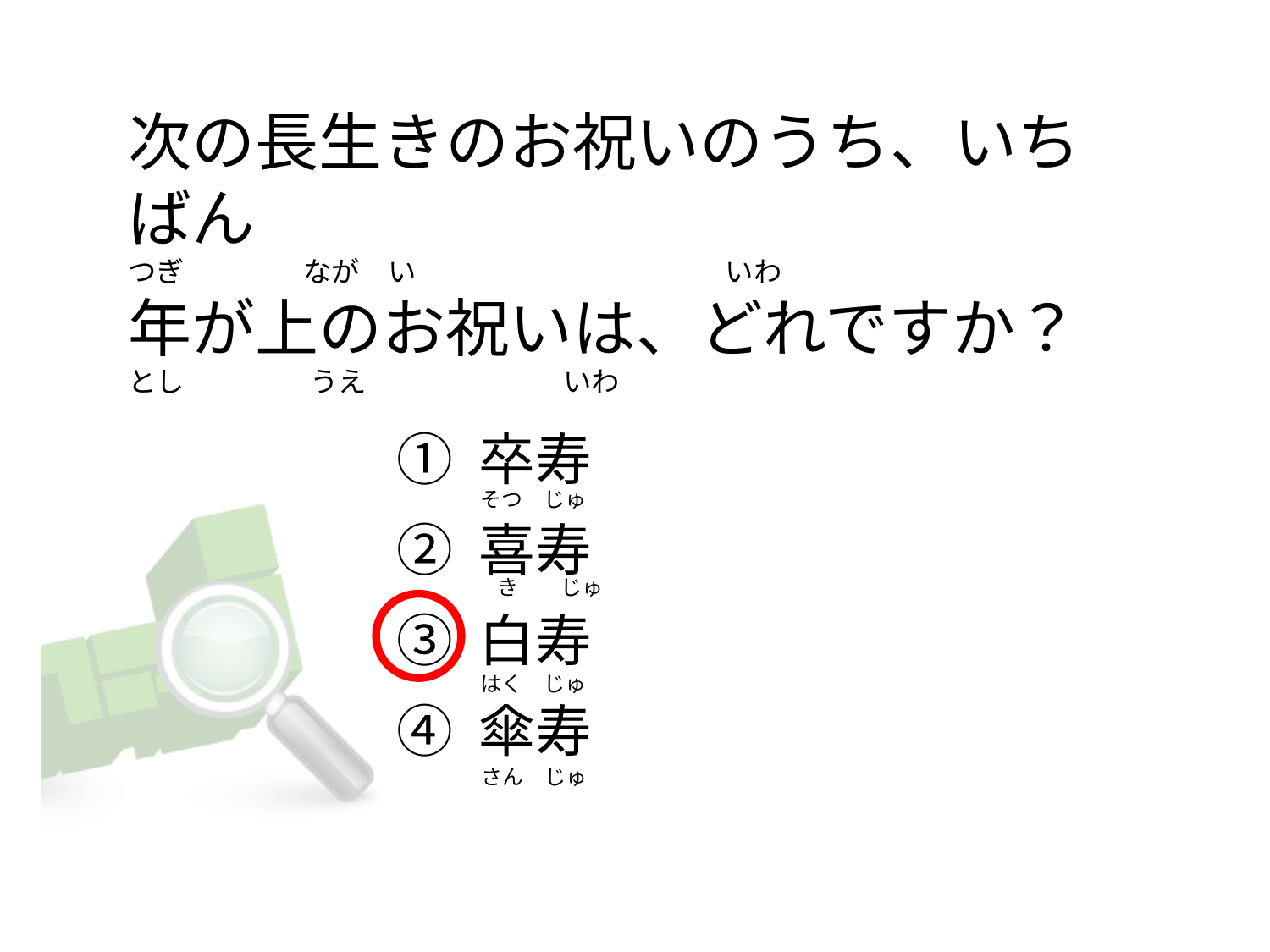

# 次の長生きのお祝いのうち、いちばん つぎ　　　　 なが　い　　　　　　　　　　　いわ　　 年が上のお祝いは、どれですか？ とし　　　　  うえ　　　　　　　いわ
① 卒寿
② 喜寿
③ 白寿
④ 傘寿
そつ　じゅ
　き　　じゅ

はく　じゅ
さん　じゅ